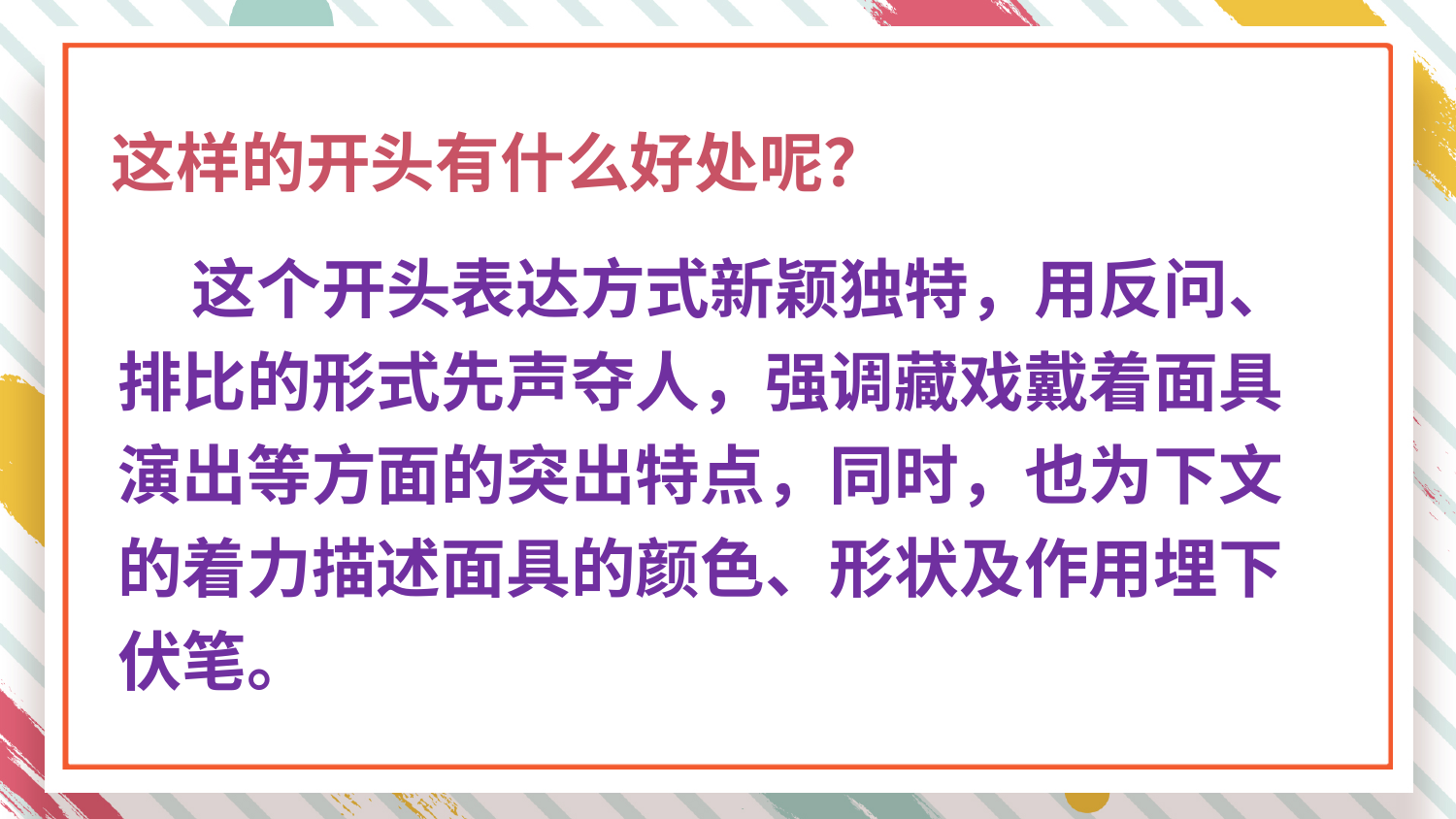

这样的开头有什么好处呢？
    这个开头表达方式新颖独特，用反问、排比的形式先声夺人，强调藏戏戴着面具演出等方面的突出特点，同时，也为下文的着力描述面具的颜色、形状及作用埋下伏笔。